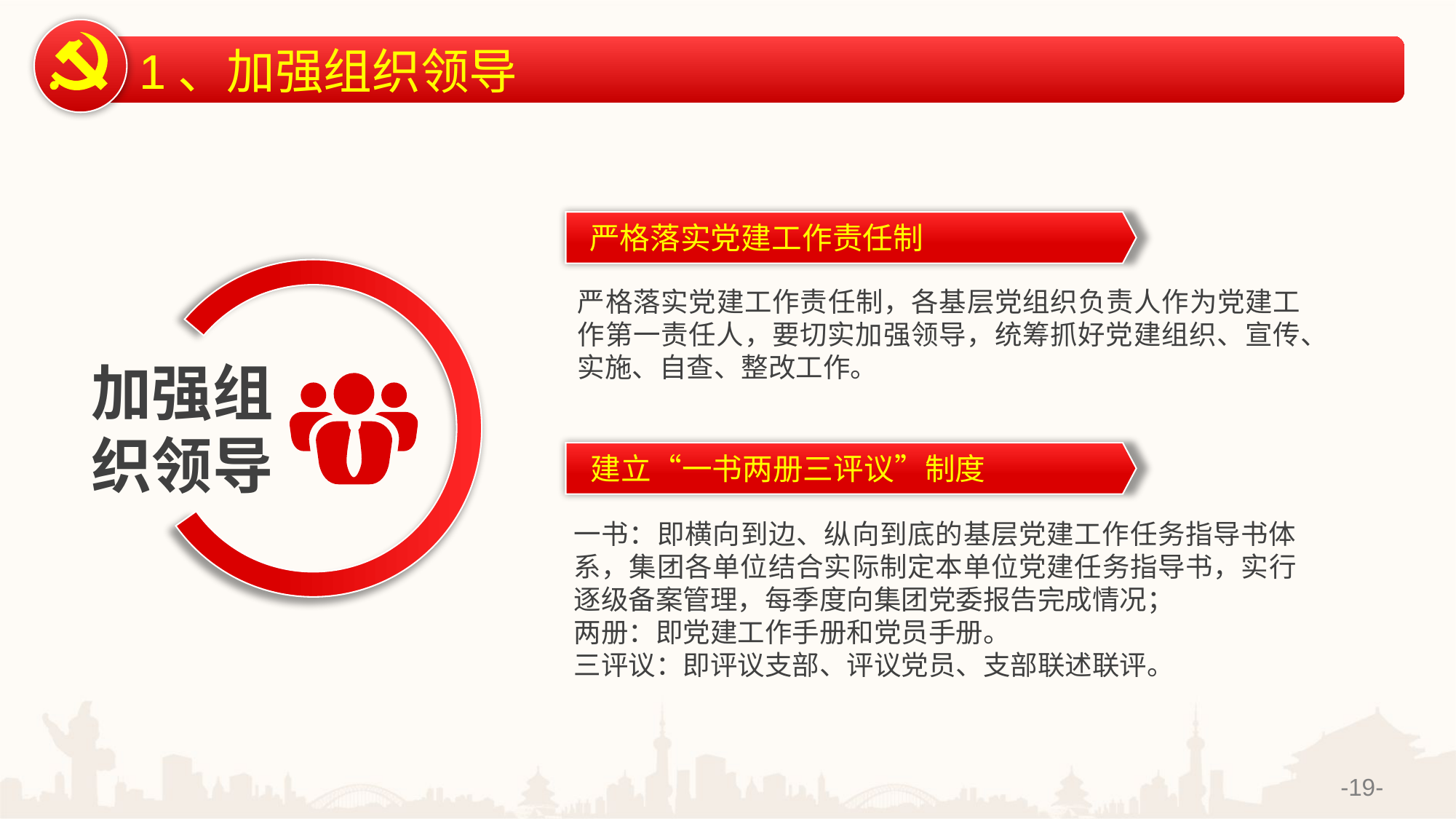

1、加强组织领导

严格落实党建工作责任制

严格落实党建工作责任制，各基层党组织负责人作为党建工作第一责任人，要切实加强领导，统筹抓好党建组织、宣传、实施、自查、整改工作。
加强组织领导

建立“一书两册三评议”制度
一书：即横向到边、纵向到底的基层党建工作任务指导书体系，集团各单位结合实际制定本单位党建任务指导书，实行逐级备案管理，每季度向集团党委报告完成情况；
两册：即党建工作手册和党员手册。
三评议：即评议支部、评议党员、支部联述联评。